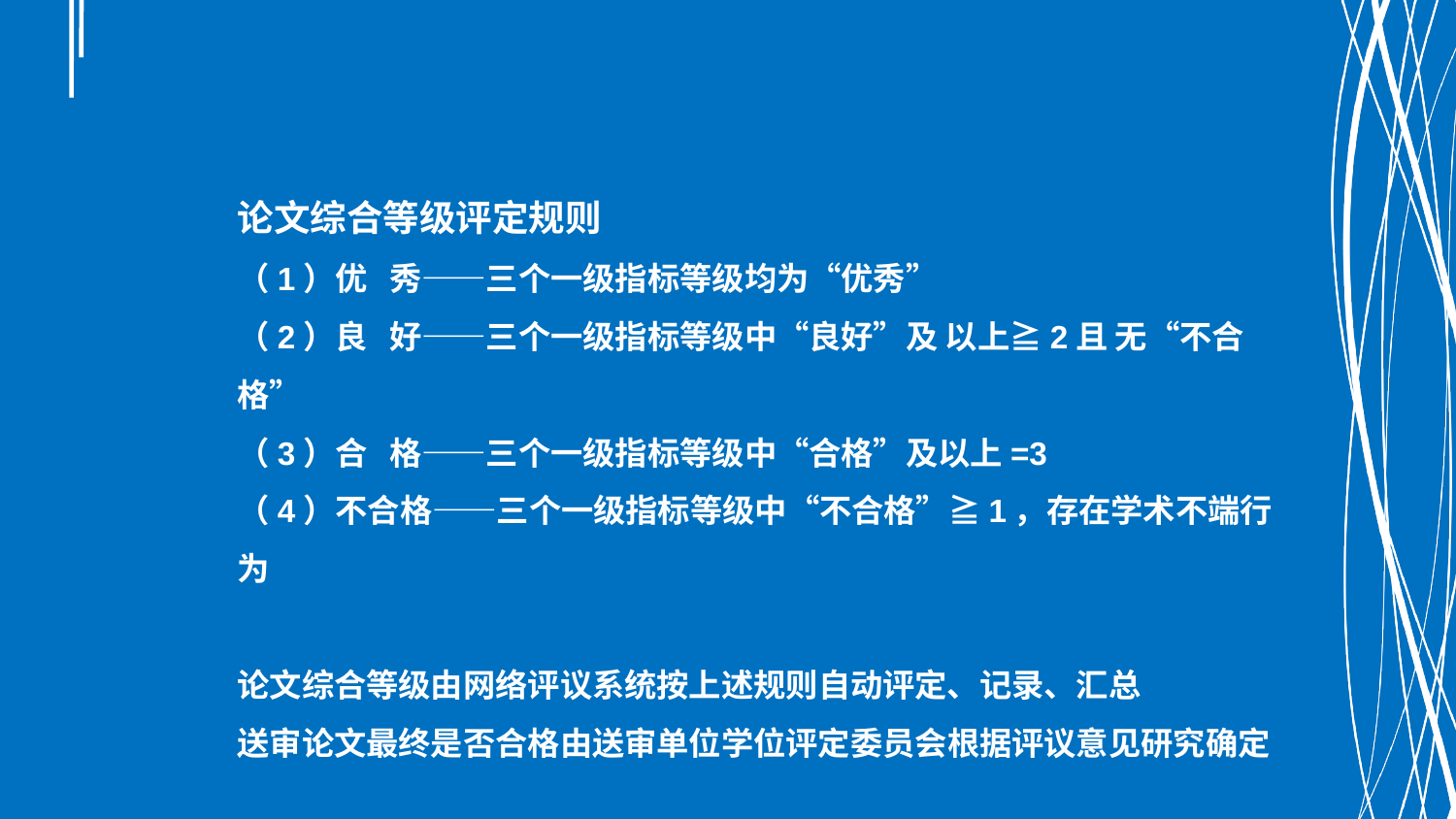

论文综合等级评定规则
（1）优   秀——三个一级指标等级均为“优秀”
（2）良   好——三个一级指标等级中“良好”及 以上≧2且 无“不合格”
（3）合   格——三个一级指标等级中“合格”及以上=3
（4）不合格——三个一级指标等级中“不合格”≧1，存在学术不端行为

论文综合等级由网络评议系统按上述规则自动评定、记录、汇总
送审论文最终是否合格由送审单位学位评定委员会根据评议意见研究确定